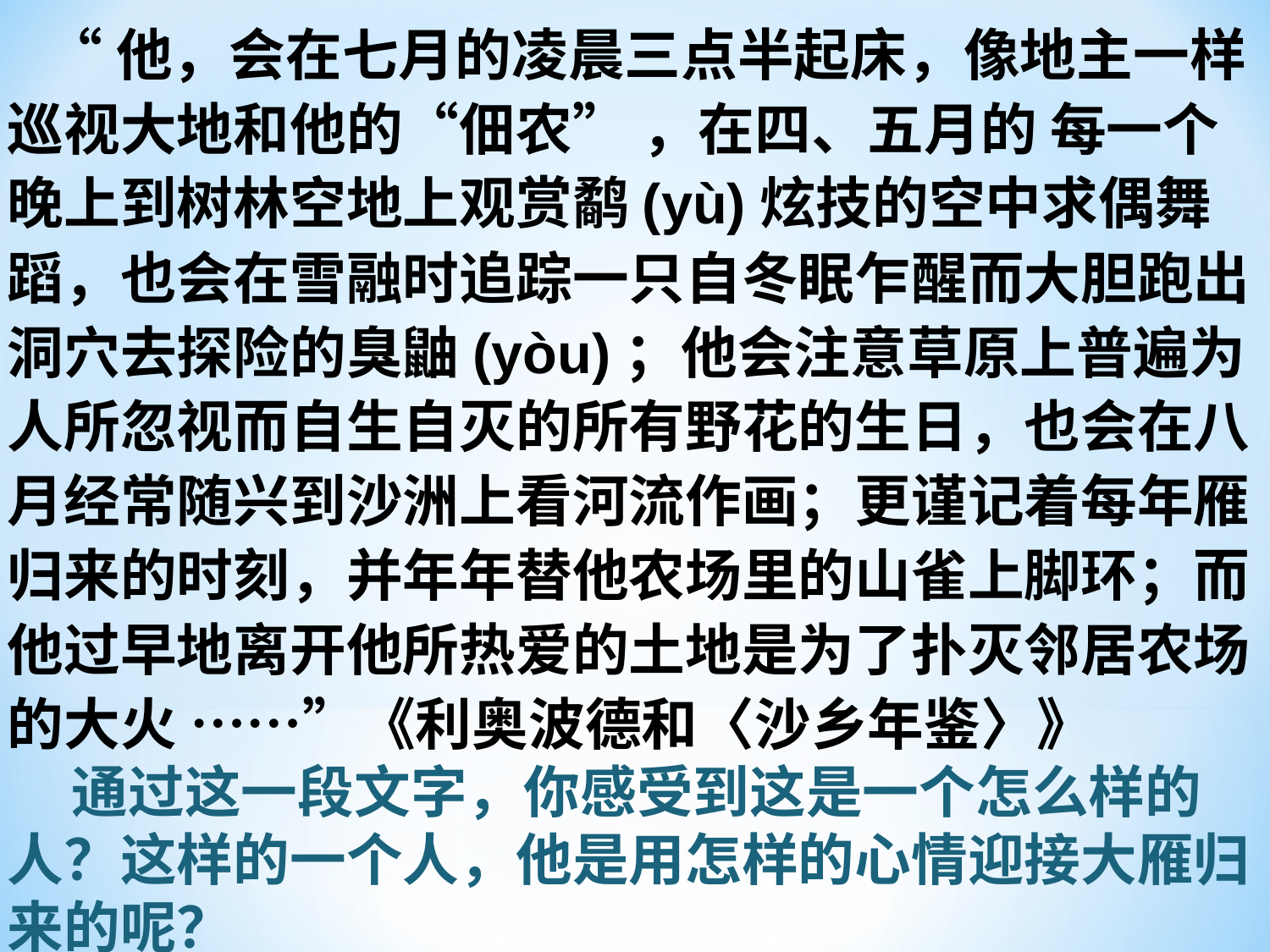

“他，会在七月的凌晨三点半起床，像地主一样巡视大地和他的“佃农” ，在四、五月的 每一个晚上到树林空地上观赏鹬(yù)炫技的空中求偶舞蹈，也会在雪融时追踪一只自冬眠乍醒而大胆跑出洞穴去探险的臭鼬(yòu)；他会注意草原上普遍为人所忽视而自生自灭的所有野花的生日，也会在八月经常随兴到沙洲上看河流作画；更谨记着每年雁归来的时刻，并年年替他农场里的山雀上脚环；而他过早地离开他所热爱的土地是为了扑灭邻居农场的大火 ……”《利奥波德和〈沙乡年鉴〉》
    通过这一段文字，你感受到这是一个怎么样的人？这样的一个人，他是用怎样的心情迎接大雁归来的呢？